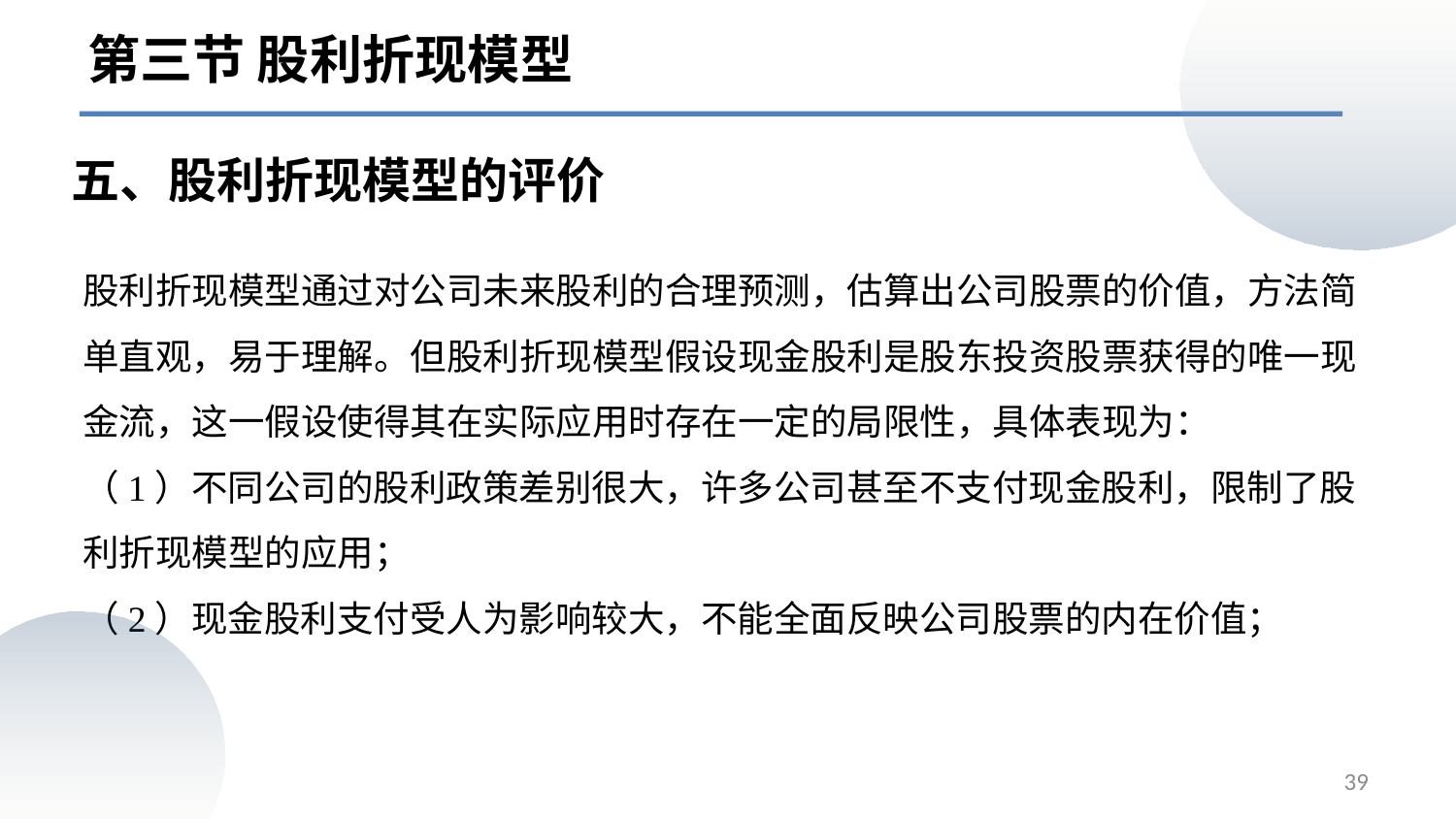

第三节 股利折现模型
五、股利折现模型的评价
股利折现模型通过对公司未来股利的合理预测，估算出公司股票的价值，方法简单直观，易于理解。但股利折现模型假设现金股利是股东投资股票获得的唯一现金流，这一假设使得其在实际应用时存在一定的局限性，具体表现为：
（1）不同公司的股利政策差别很大，许多公司甚至不支付现金股利，限制了股利折现模型的应用；
（2）现金股利支付受人为影响较大，不能全面反映公司股票的内在价值；

39